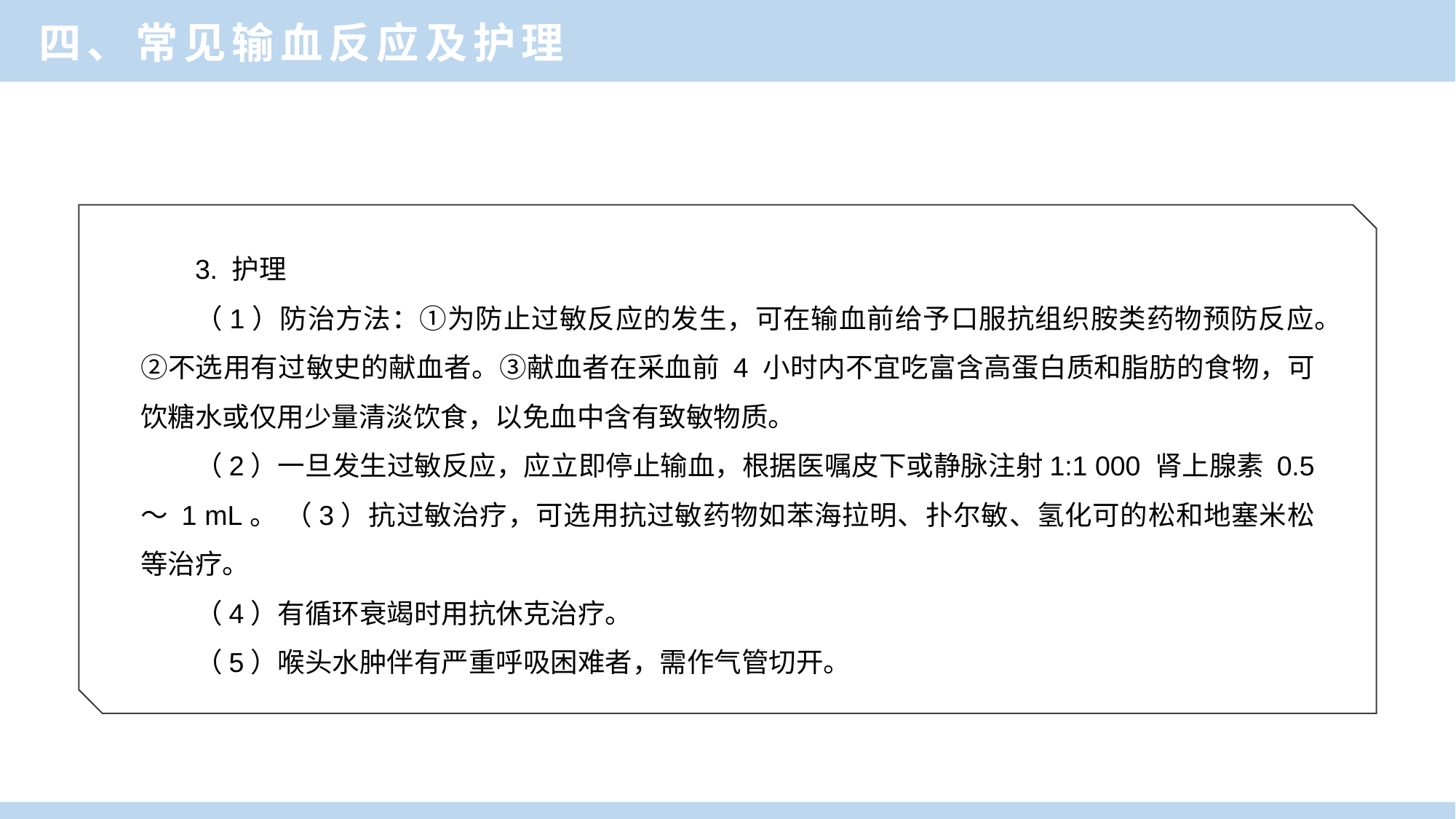

四、常见输血反应及护理

3. 护理
（1）防治方法：①为防止过敏反应的发生，可在输血前给予口服抗组织胺类药物预防反应。②不选用有过敏史的献血者。③献血者在采血前 4 小时内不宜吃富含高蛋白质和脂肪的食物，可饮糖水或仅用少量清淡饮食，以免血中含有致敏物质。
（2）一旦发生过敏反应，应立即停止输血，根据医嘱皮下或静脉注射1:1 000 肾上腺素 0.5 ～ 1 mL。 （3）抗过敏治疗，可选用抗过敏药物如苯海拉明、扑尔敏、氢化可的松和地塞米松等治疗。
（4）有循环衰竭时用抗休克治疗。
（5）喉头水肿伴有严重呼吸困难者，需作气管切开。